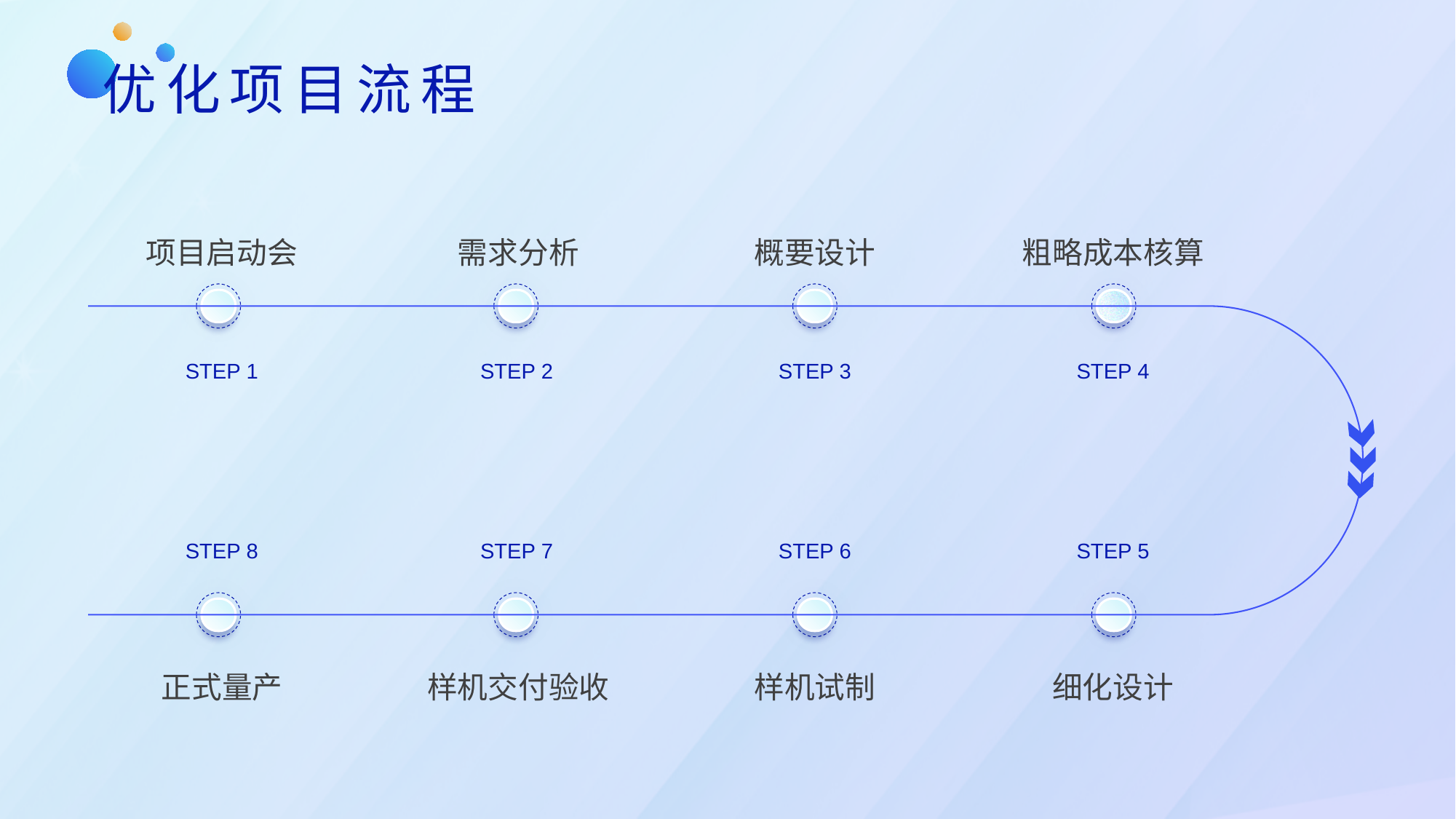

# 优化项目流程
项目启动会
需求分析
概要设计
粗略成本核算

STEP 1
STEP 2
STEP 3
STEP 4
STEP 8
STEP 7
STEP 6
STEP 5

正式量产
样机交付验收
样机试制
细化设计